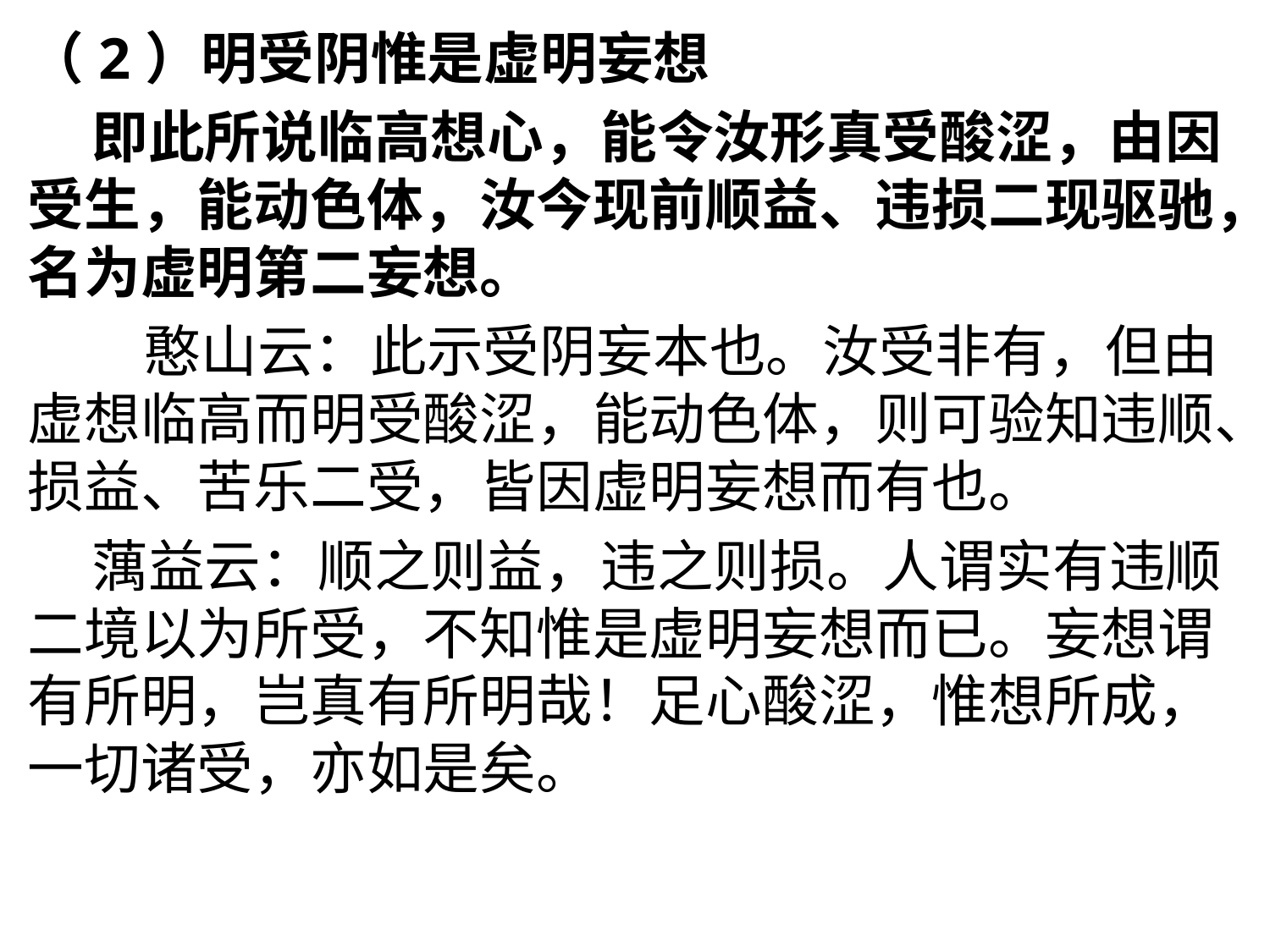

（2）明受阴惟是虚明妄想
    即此所说临高想心，能令汝形真受酸涩，由因受生，能动色体，汝今现前顺益、违损二现驱驰，名为虚明第二妄想。
        憨山云：此示受阴妄本也。汝受非有，但由虚想临高而明受酸涩，能动色体，则可验知违顺、损益、苦乐二受，皆因虚明妄想而有也。
    蕅益云：顺之则益，违之则损。人谓实有违顺二境以为所受，不知惟是虚明妄想而已。妄想谓有所明，岂真有所明哉！足心酸涩，惟想所成，一切诸受，亦如是矣。